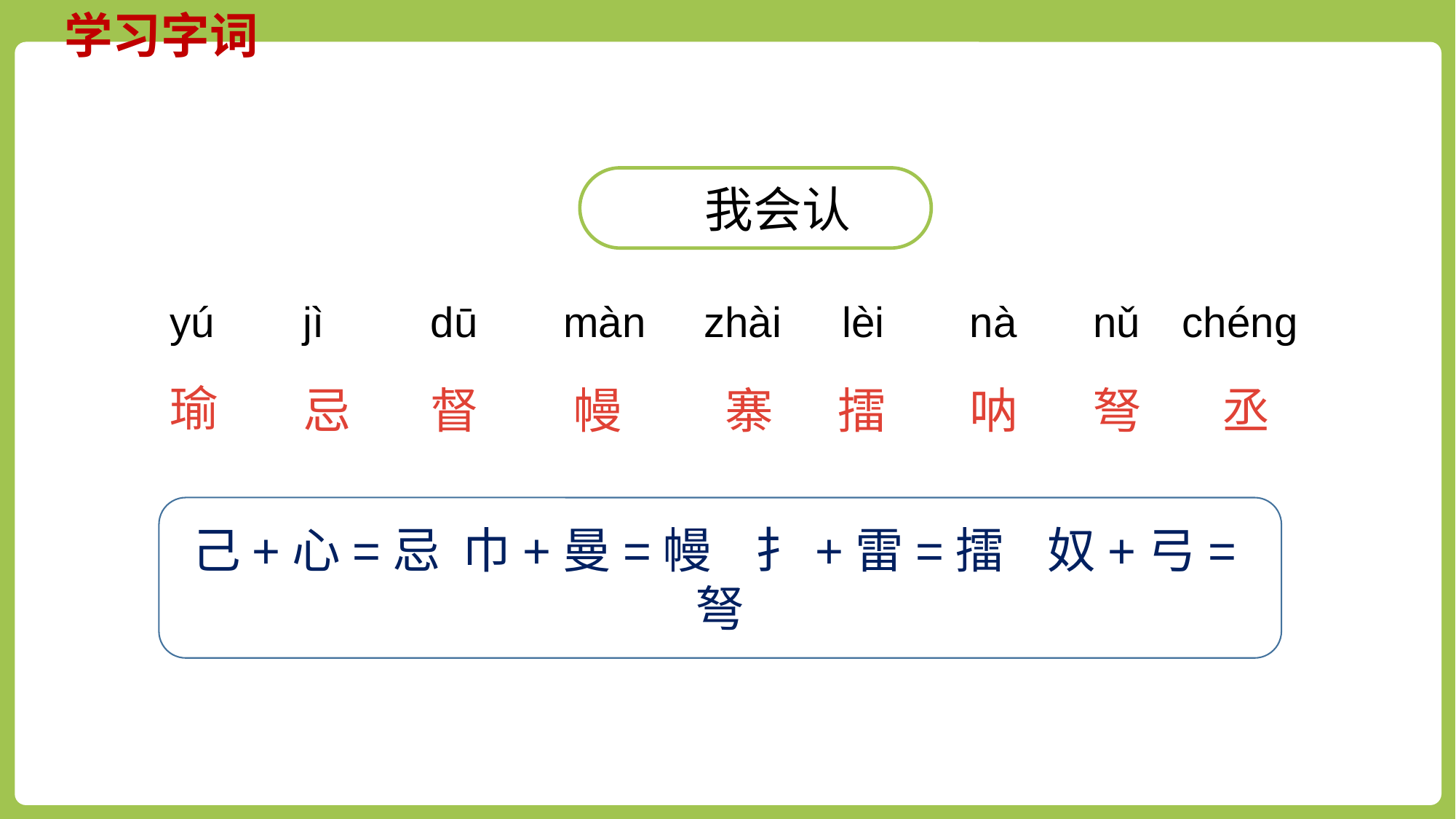

学习字词
   我会认
nà
chéng
màn
zhài
lèi
yú
jì
dū
nǔ
瑜
忌
弩
丞
幔
擂
督
寨
呐
己+心=忌  巾+曼=幔    扌+雷=擂    奴+弓=弩